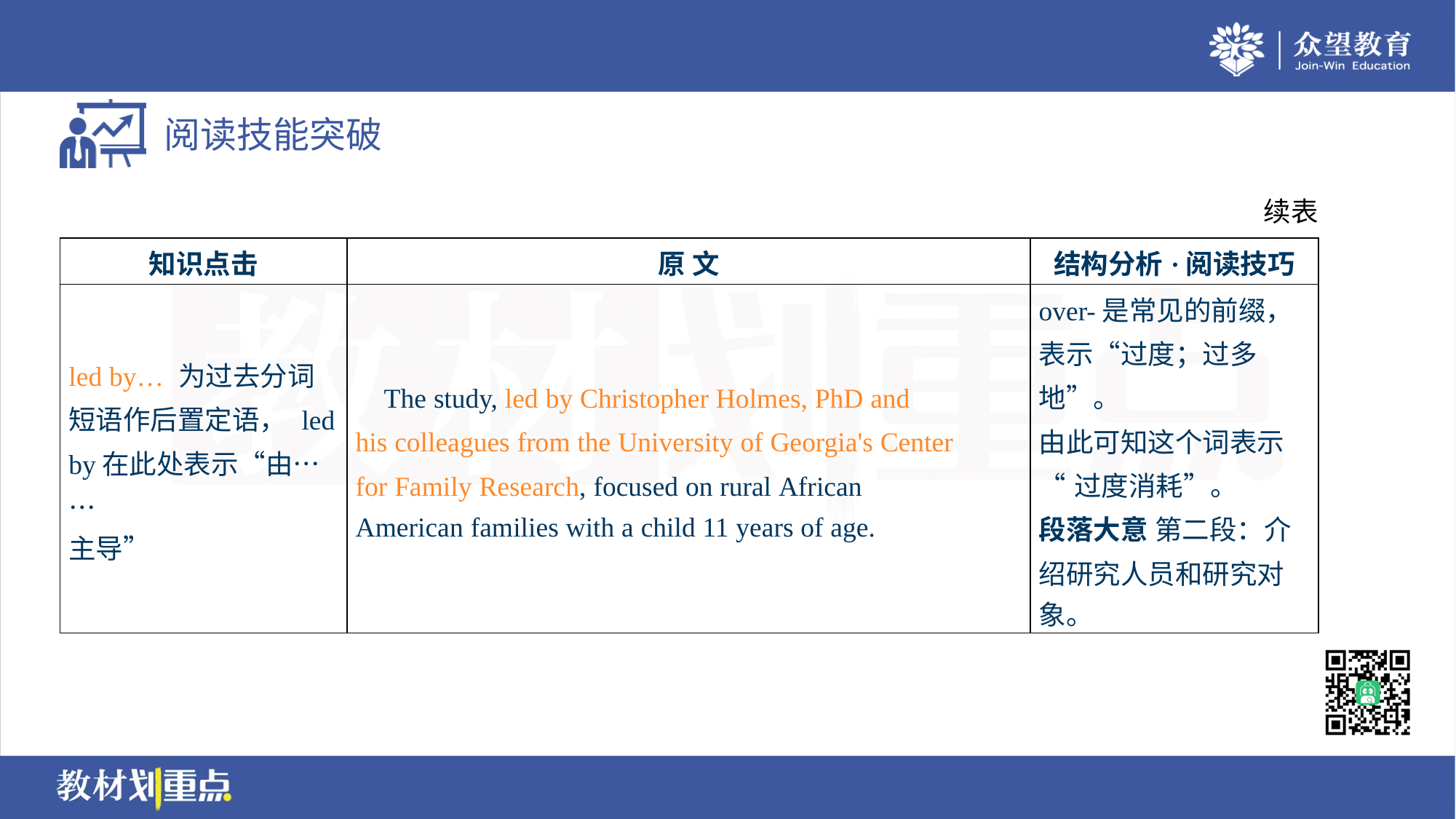

续表
| 知识点击 | 原 文 | 结构分析·阅读技巧 |
| --- | --- | --- |
| led by… 为过去分词 短语作后置定语， led by在此处表示“由…… 主导” | The study, led by Christopher Holmes, PhD and his colleagues from the University of Georgia's Center for Family Research, focused on rural African American families with a child 11 years of age. | over-是常见的前缀， 表示“过度；过多地”。 由此可知这个词表示 “过度消耗”。 段落大意 第二段：介 绍研究人员和研究对 象。 |